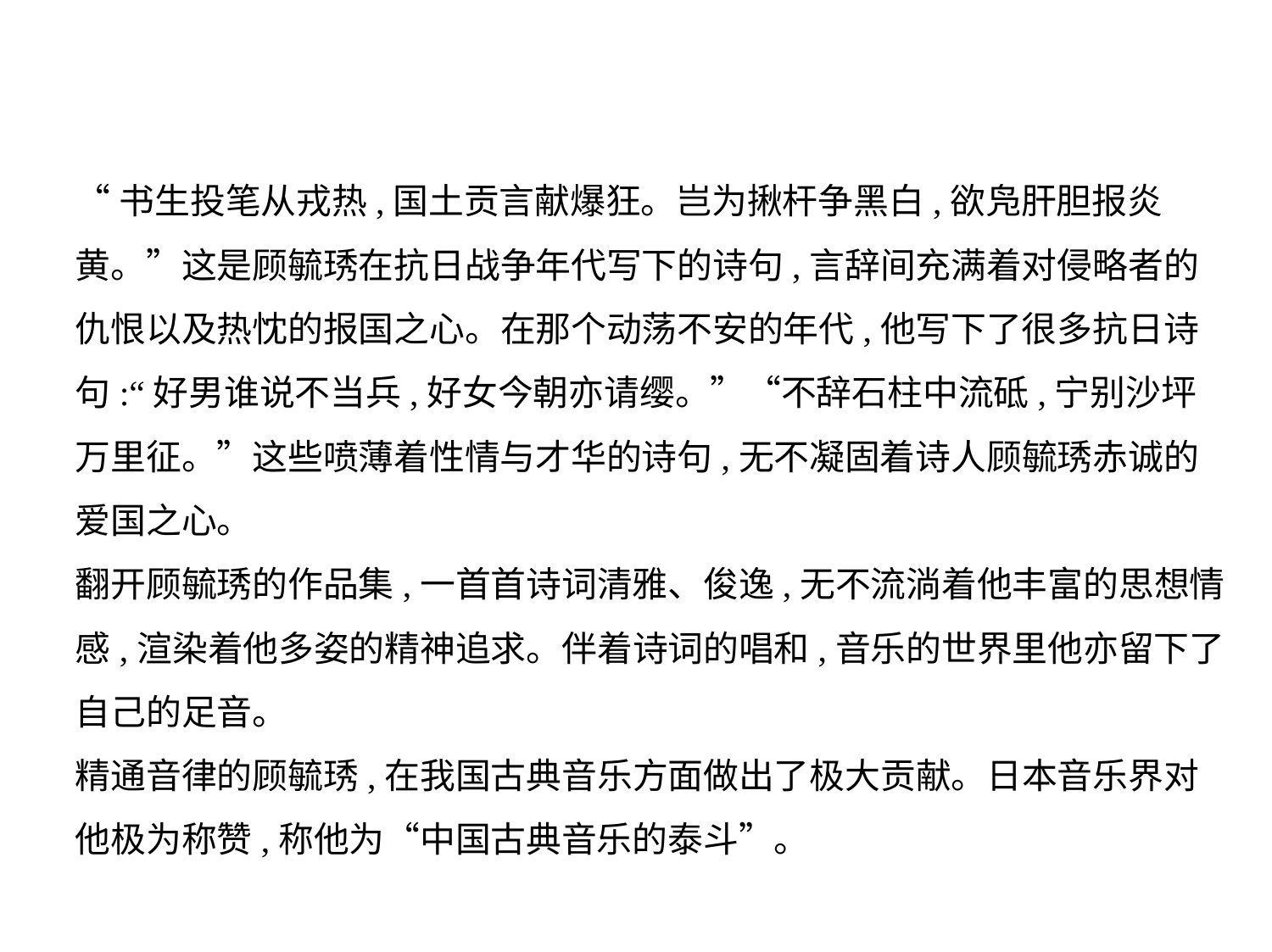

“书生投笔从戎热,国土贡言献爆狂。岂为揪杆争黑白,欲凫肝胆报炎
黄。”这是顾毓琇在抗日战争年代写下的诗句,言辞间充满着对侵略者的
仇恨以及热忱的报国之心。在那个动荡不安的年代,他写下了很多抗日诗
句:“好男谁说不当兵,好女今朝亦请缨。”“不辞石柱中流砥,宁别沙坪
万里征。”这些喷薄着性情与才华的诗句,无不凝固着诗人顾毓琇赤诚的
爱国之心。
翻开顾毓琇的作品集,一首首诗词清雅、俊逸,无不流淌着他丰富的思想情
感,渲染着他多姿的精神追求。伴着诗词的唱和,音乐的世界里他亦留下了
自己的足音。
精通音律的顾毓琇,在我国古典音乐方面做出了极大贡献。日本音乐界对
他极为称赞,称他为“中国古典音乐的泰斗”。